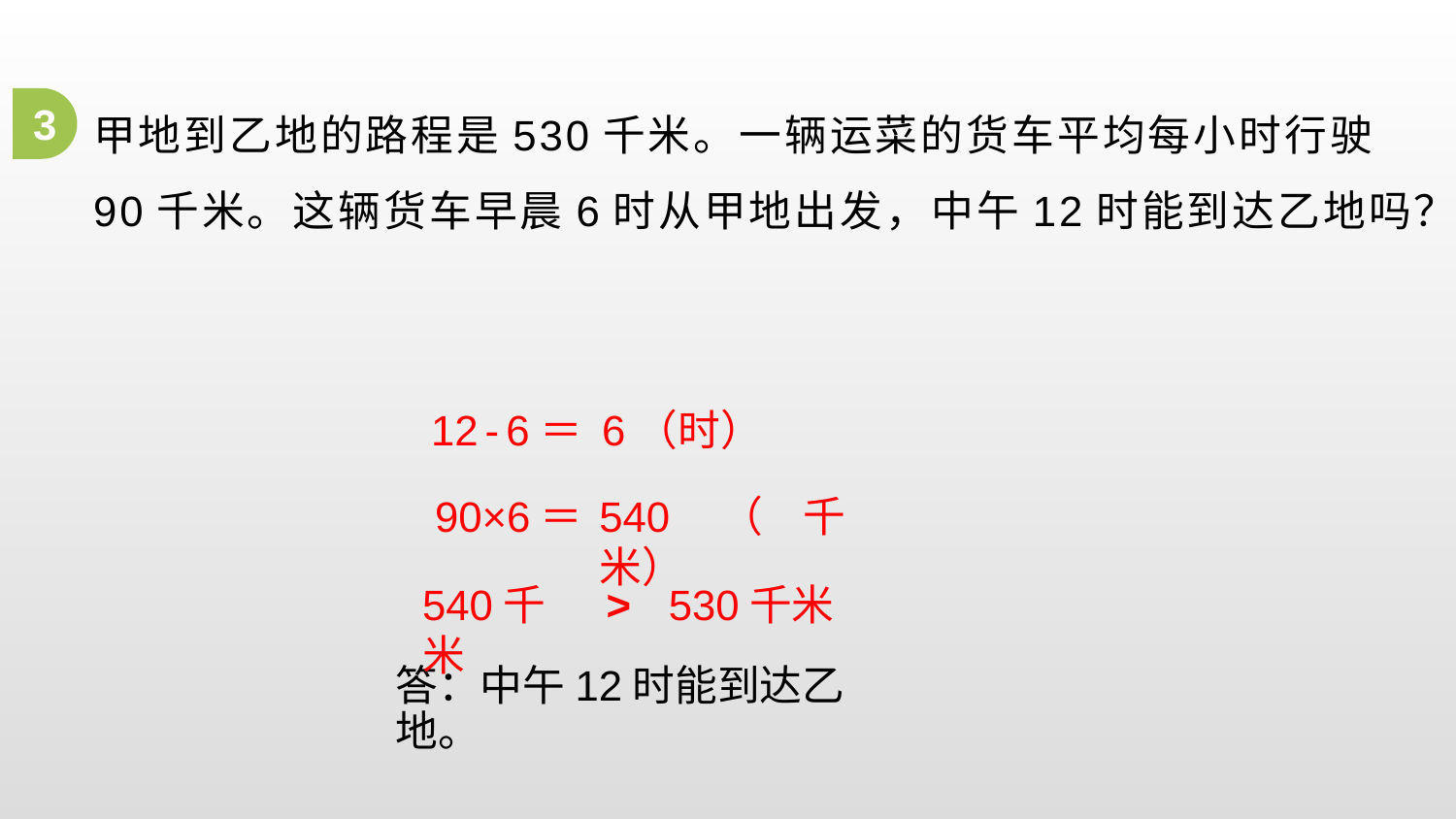

# 甲地到乙地的路程是530千米。一辆运菜的货车平均每小时行驶90千米。这辆货车早晨6时从甲地出发，中午12时能到达乙地吗？
3
12 - 6＝
6（时）
90×6＝
540（千米）
540千米
>
530千米
答：中午12时能到达乙地。